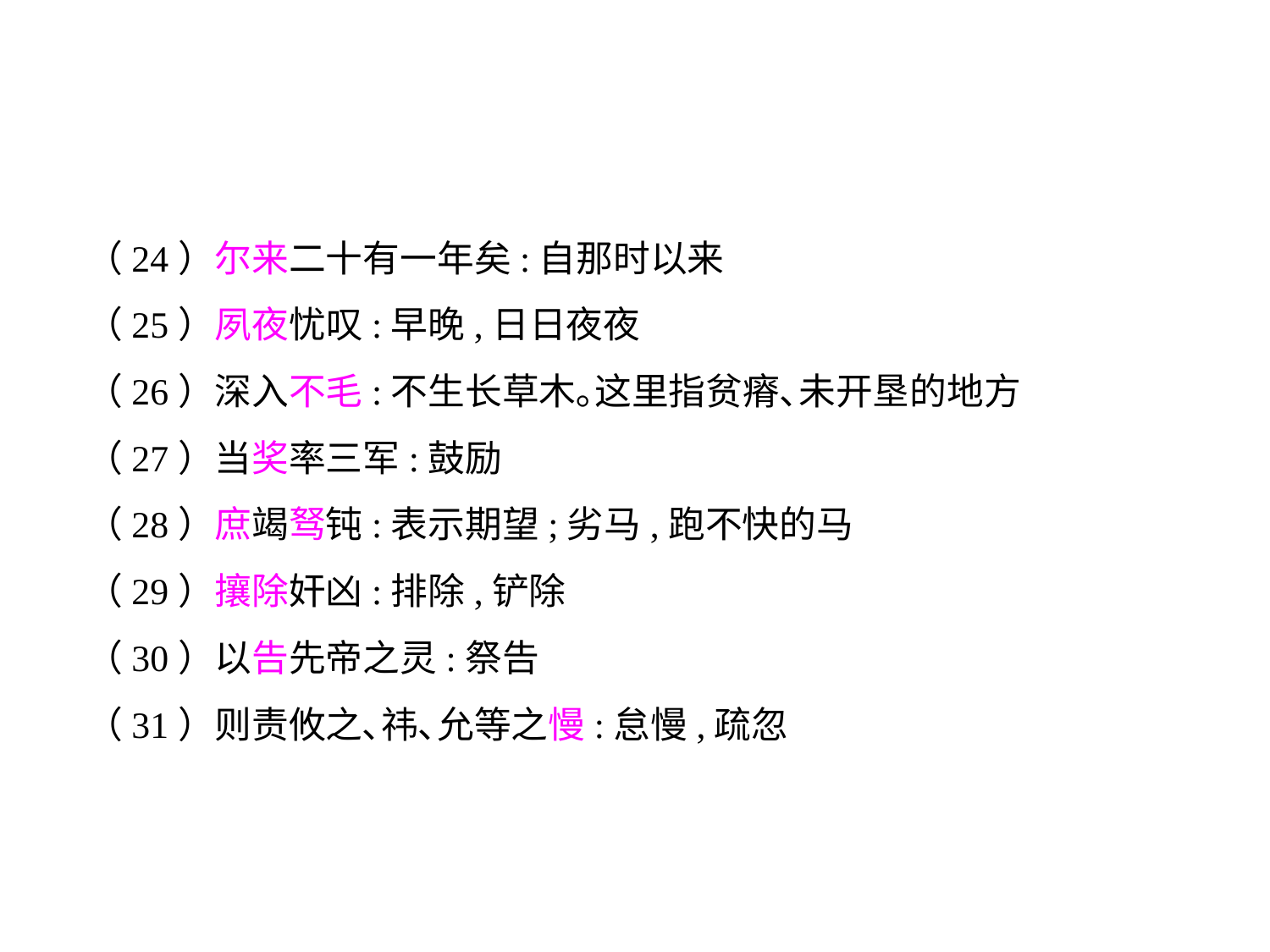

（24）尔来二十有一年矣:自那时以来
（25）夙夜忧叹:早晚,日日夜夜
（26）深入不毛:不生长草木｡这里指贫瘠､未开垦的地方
（27）当奖率三军:鼓励
（28）庶竭驽钝:表示期望;劣马,跑不快的马
（29）攘除奸凶:排除,铲除
（30）以告先帝之灵:祭告
（31）则责攸之､祎､允等之慢:怠慢,疏忽